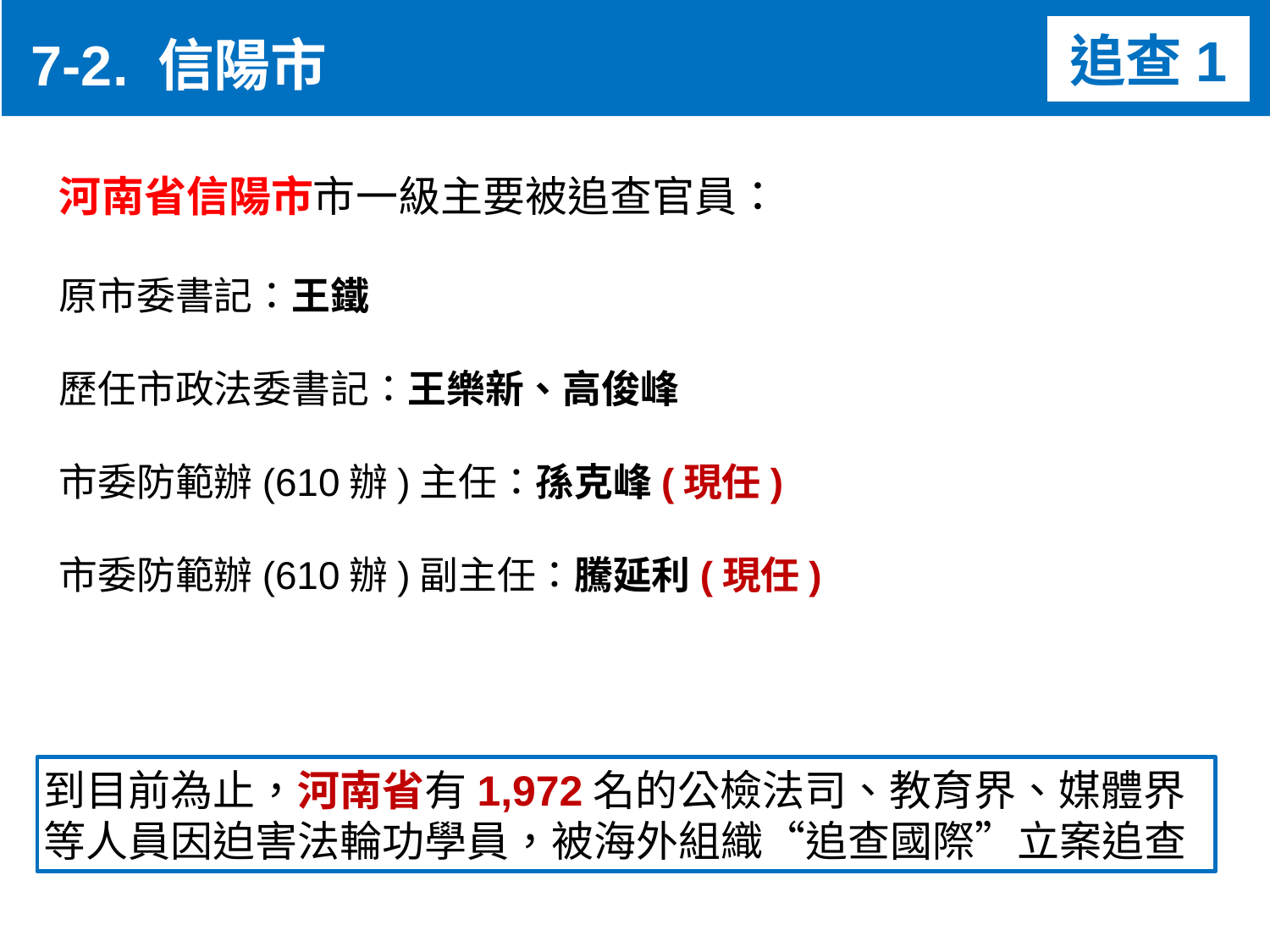

7-2. 信陽市
追查1
河南省信陽市市一級主要被追查官員：

原市委書記：王鐵

歷任市政法委書記：王樂新、高俊峰

市委防範辦(610辦)主任：孫克峰(現任)

市委防範辦(610辦)副主任：騰延利(現任)

到目前為止，河南省有1,972名的公檢法司、教育界、媒體界
等人員因迫害法輪功學員，被海外組織“追查國際”立案追查